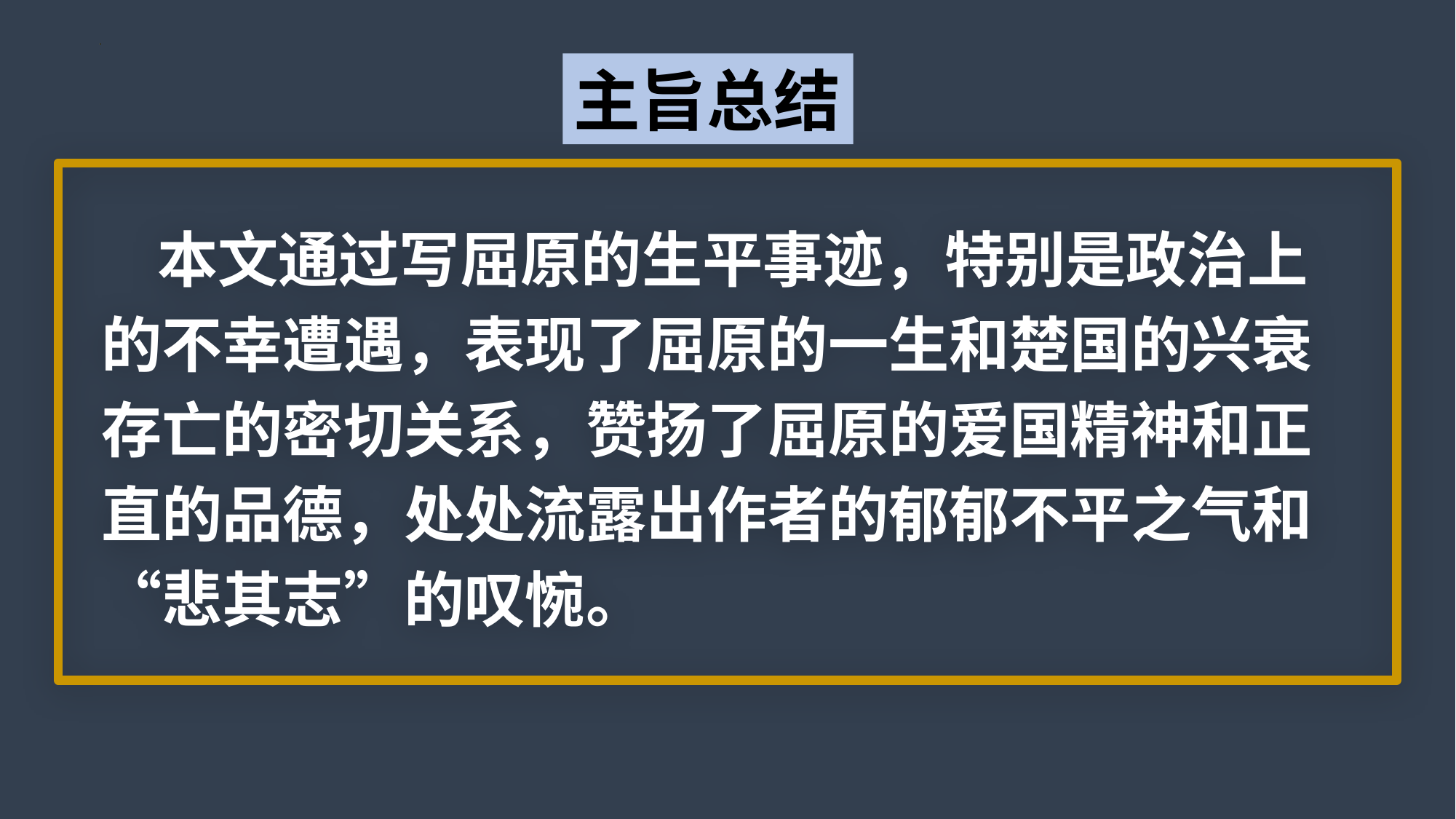

主旨总结
本文主旨
    本文通过写屈原的生平事迹，特别是政治上的不幸遭遇，表现了屈原的一生和楚国的兴衰存亡的密切关系，赞扬了屈原的爱国精神和正直的品德，处处流露出作者的郁郁不平之气和“悲其志”的叹惋。